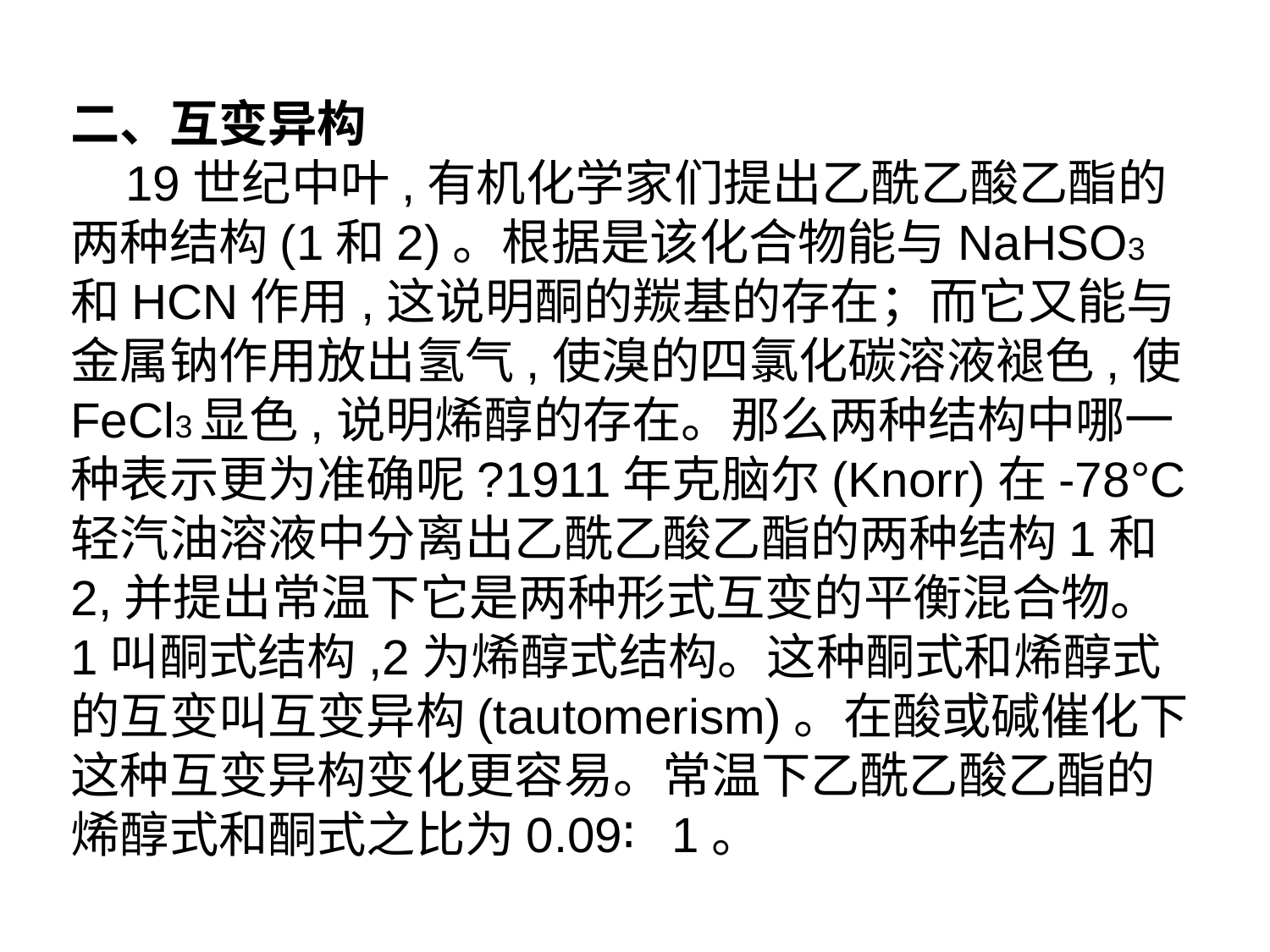

二、互变异构
    19世纪中叶,有机化学家们提出乙酰乙酸乙酯的两种结构(1和2)。根据是该化合物能与NaHSO3和HCN作用,这说明酮的羰基的存在；而它又能与金属钠作用放出氢气,使溴的四氯化碳溶液褪色,使FeCl3显色,说明烯醇的存在。那么两种结构中哪一种表示更为准确呢?1911年克脑尔(Knorr)在-78°C轻汽油溶液中分离出乙酰乙酸乙酯的两种结构1和2,并提出常温下它是两种形式互变的平衡混合物。1叫酮式结构,2为烯醇式结构。这种酮式和烯醇式的互变叫互变异构(tautomerism)。在酸或碱催化下这种互变异构变化更容易。常温下乙酰乙酸乙酯的烯醇式和酮式之比为0.09∶1。